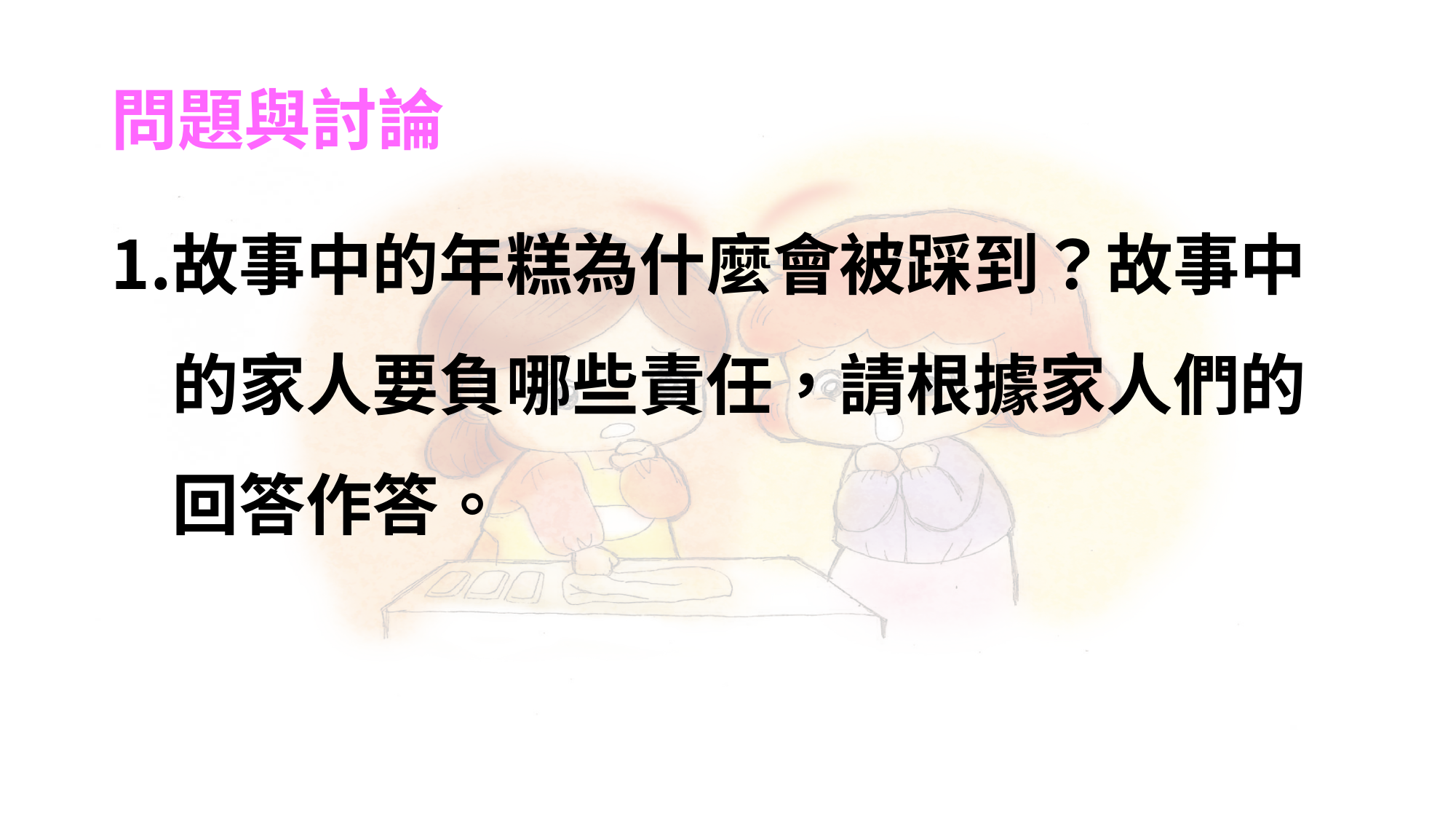

# 問題與討論
故事中的年糕為什麼會被踩到？故事中的家人要負哪些責任，請根據家人們的回答作答。